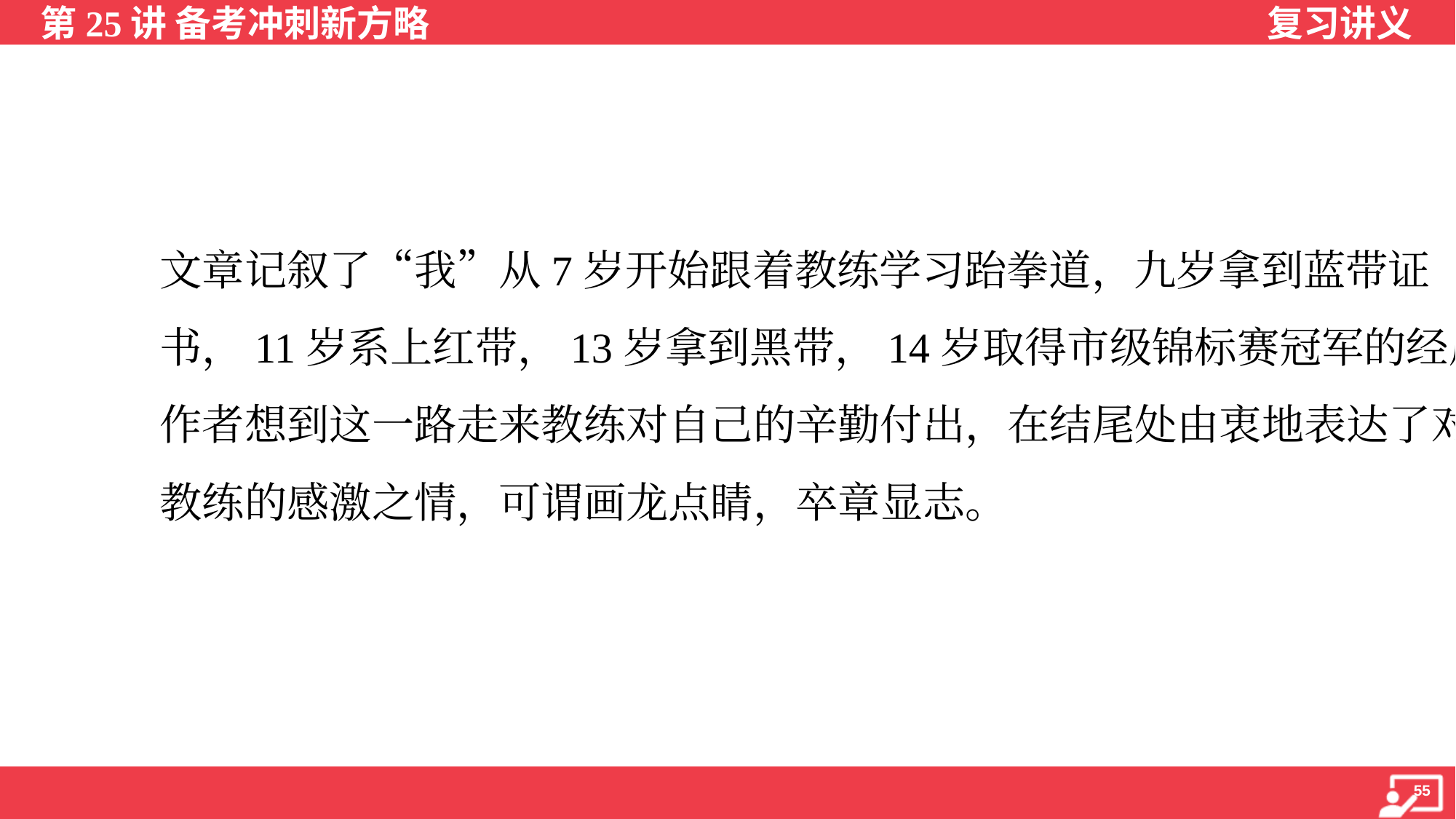

文章记叙了“我”从7岁开始跟着教练学习跆拳道，九岁拿到蓝带证
书，11岁系上红带，13岁拿到黑带，14岁取得市级锦标赛冠军的经历。
作者想到这一路走来教练对自己的辛勤付出，在结尾处由衷地表达了对
教练的感激之情，可谓画龙点睛，卒章显志。